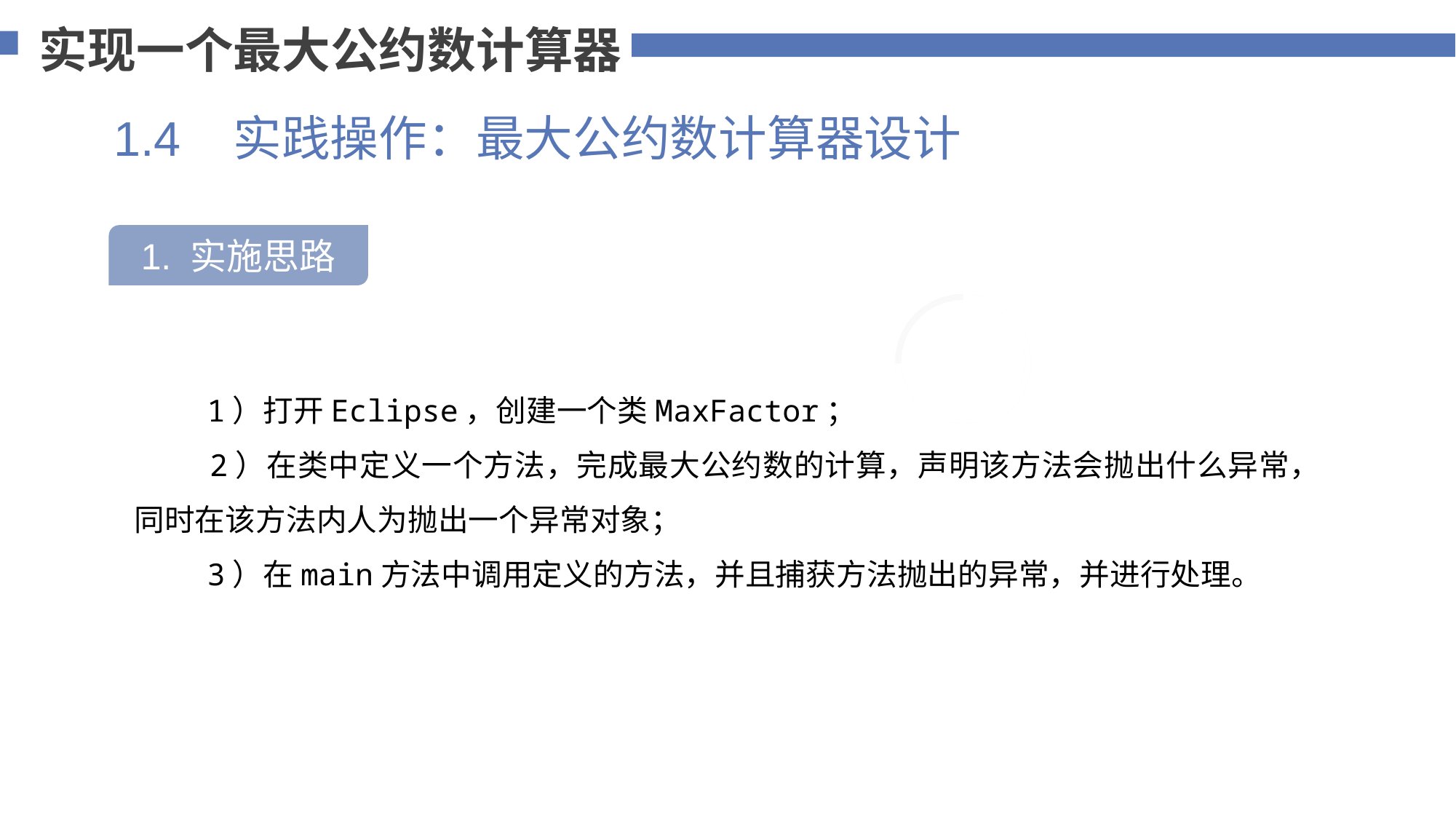

实现一个最大公约数计算器

1.4   实践操作：最大公约数计算器设计
1. 实施思路

75%
    1）打开Eclipse，创建一个类MaxFactor；
    2）在类中定义一个方法，完成最大公约数的计算，声明该方法会抛出什么异常，同时在该方法内人为抛出一个异常对象；
    3）在main方法中调用定义的方法，并且捕获方法抛出的异常，并进行处理。